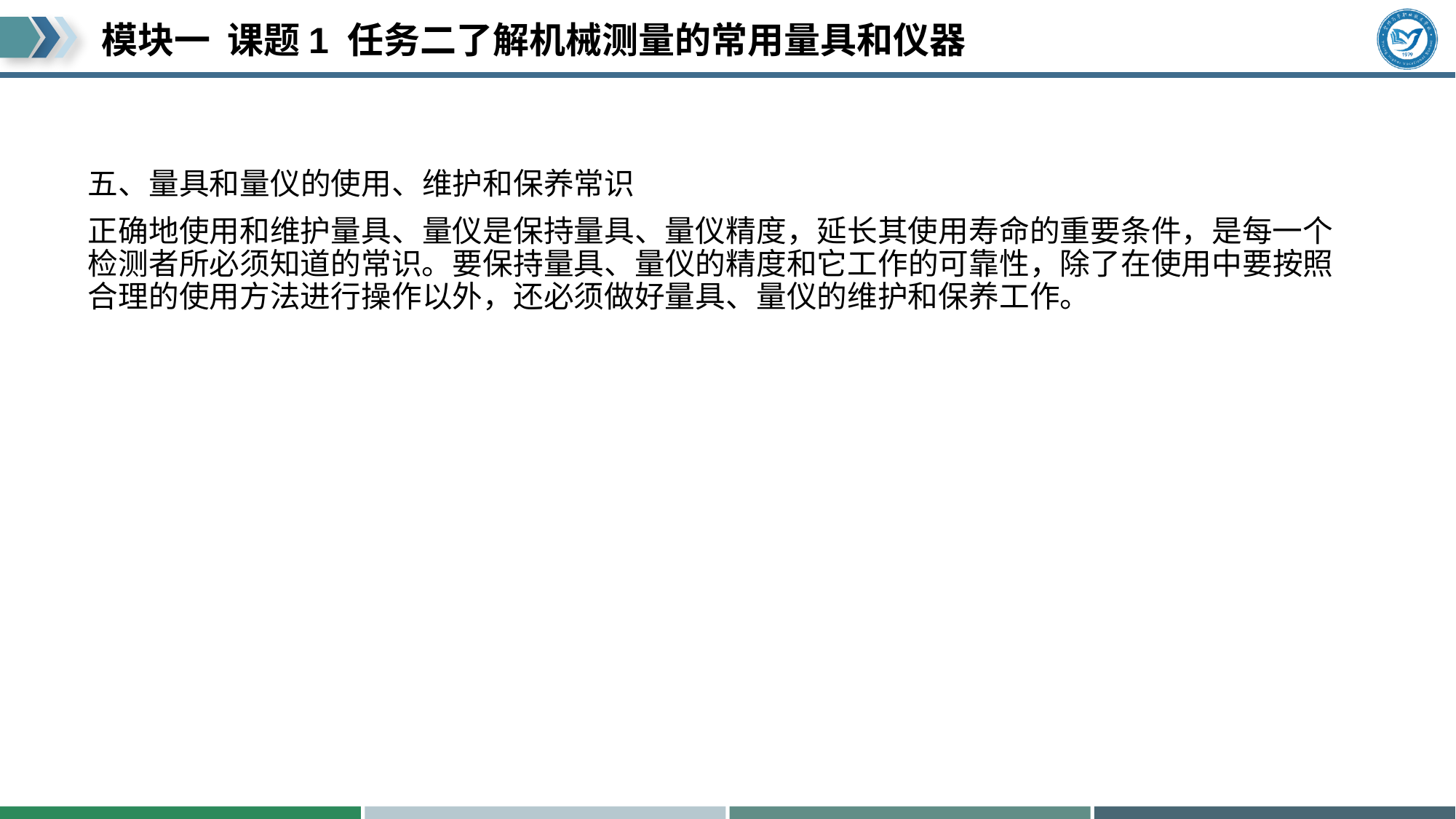

#
五、量具和量仪的使用、维护和保养常识
正确地使用和维护量具、量仪是保持量具、量仪精度，延长其使用寿命的重要条件，是每一个检测者所必须知道的常识。要保持量具、量仪的精度和它工作的可靠性，除了在使用中要按照合理的使用方法进行操作以外，还必须做好量具、量仪的维护和保养工作。